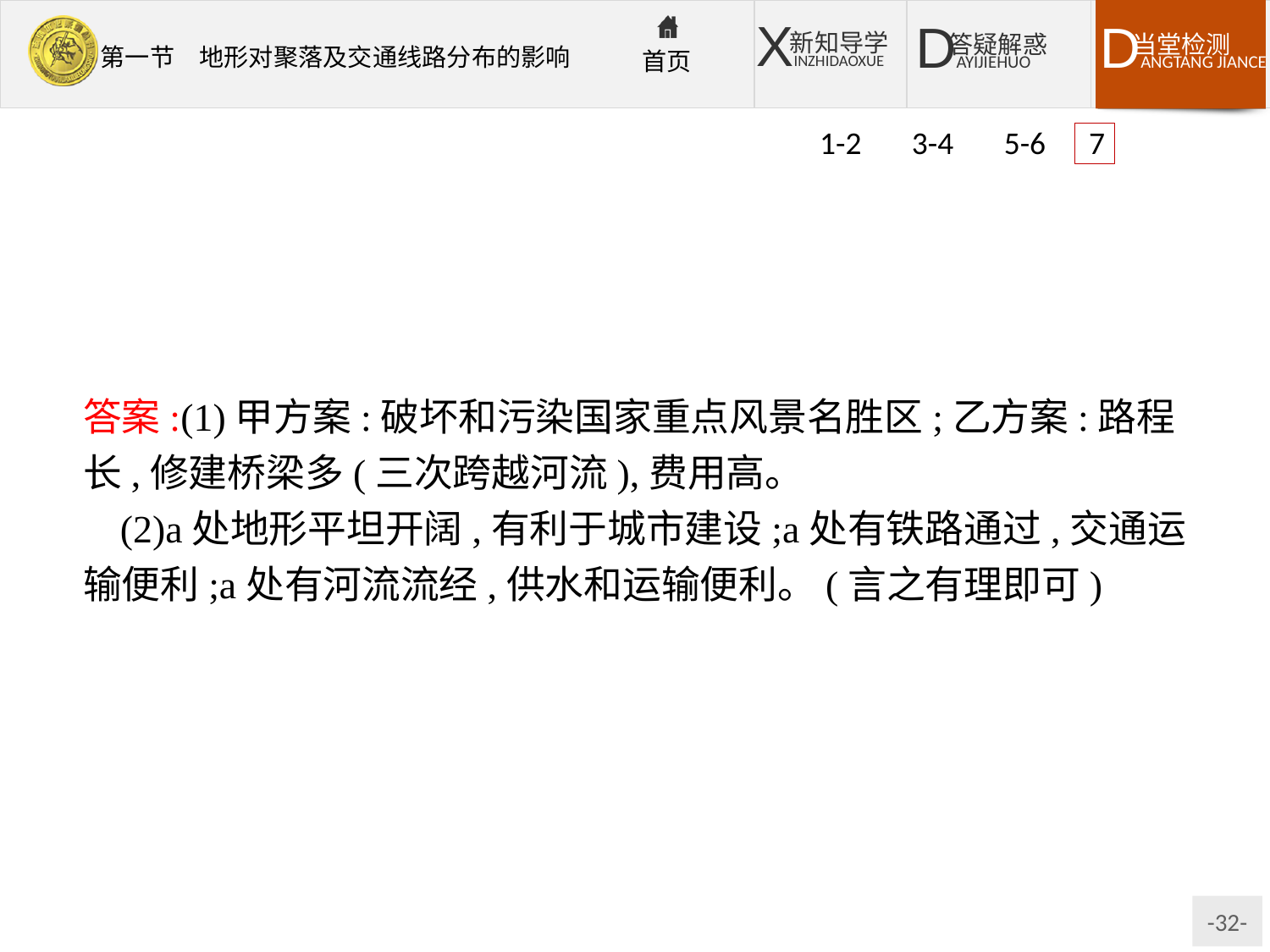

1-2       3-4       5-6      7

答案:(1)甲方案:破坏和污染国家重点风景名胜区;乙方案:路程长,修建桥梁多(三次跨越河流),费用高。
(2)a处地形平坦开阔,有利于城市建设;a处有铁路通过,交通运输便利;a处有河流流经,供水和运输便利。(言之有理即可)